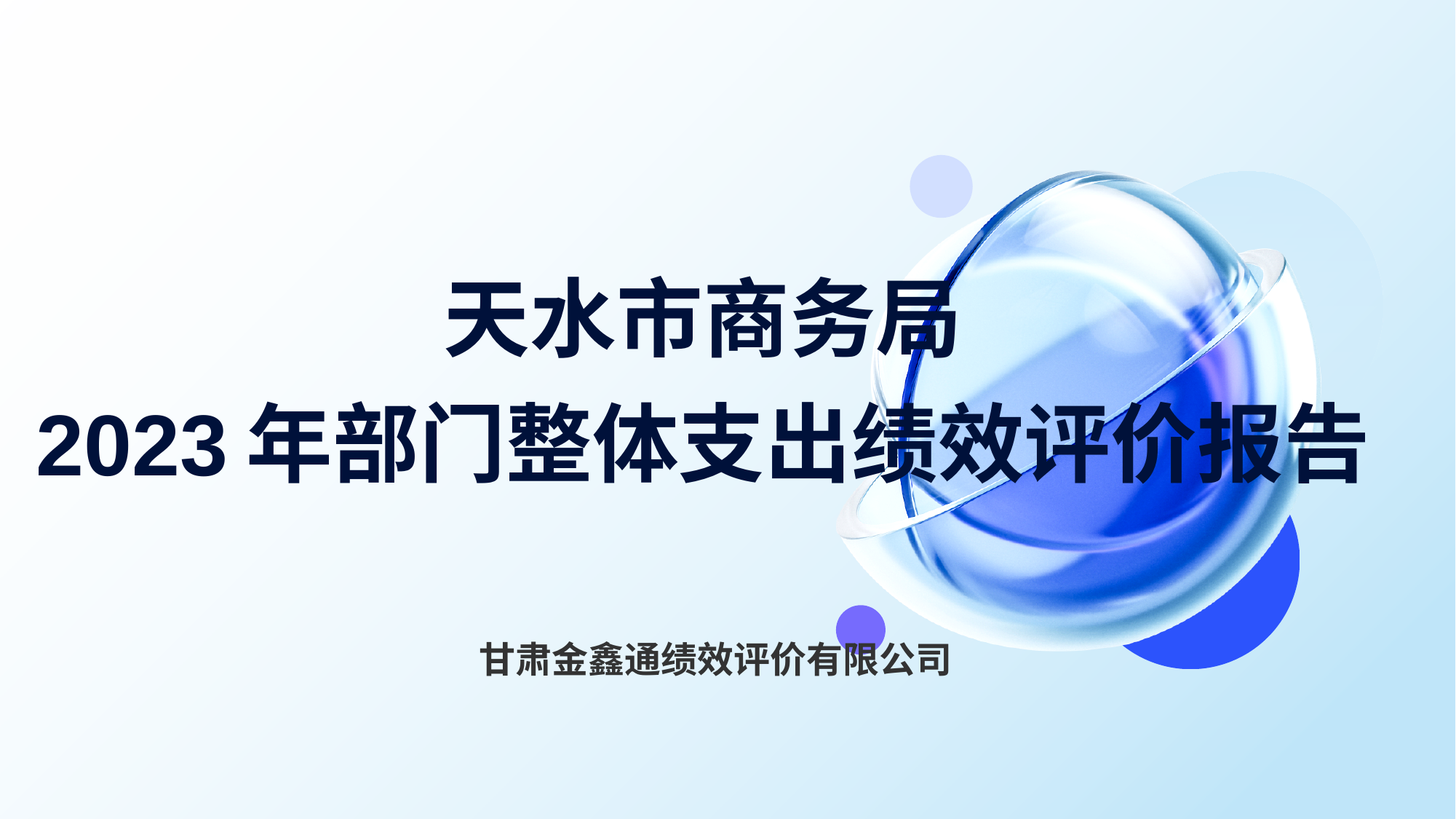

# 天水市商务局 2023年部门整体支出绩效评价报告

甘肃金鑫通绩效评价有限公司